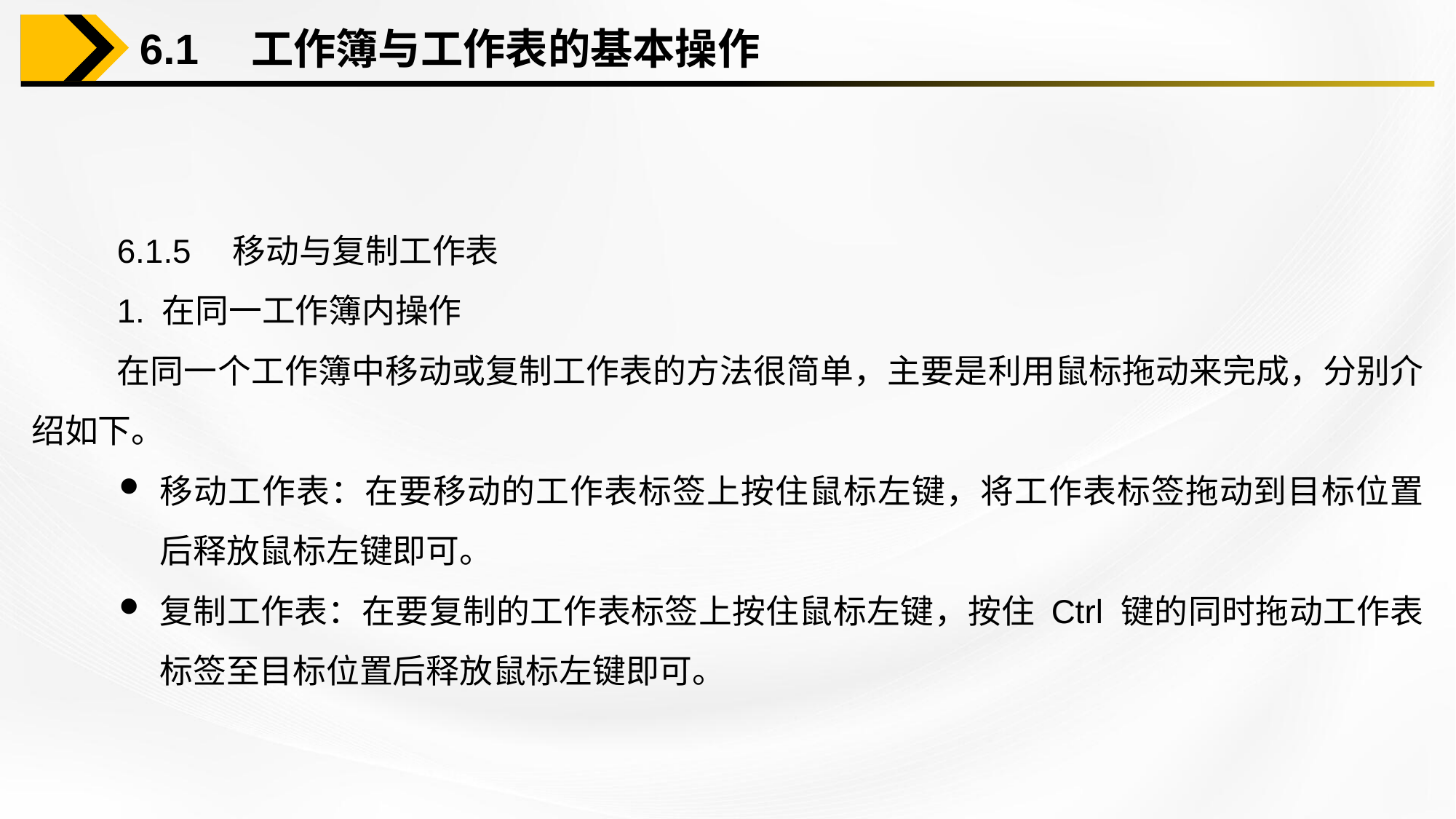

6.1　工作簿与工作表的基本操作
6.1.5　移动与复制工作表
1. 在同一工作簿内操作
在同一个工作簿中移动或复制工作表的方法很简单，主要是利用鼠标拖动来完成，分别介绍如下。
移动工作表：在要移动的工作表标签上按住鼠标左键，将工作表标签拖动到目标位置后释放鼠标左键即可。
复制工作表：在要复制的工作表标签上按住鼠标左键，按住 Ctrl 键的同时拖动工作表标签至目标位置后释放鼠标左键即可。